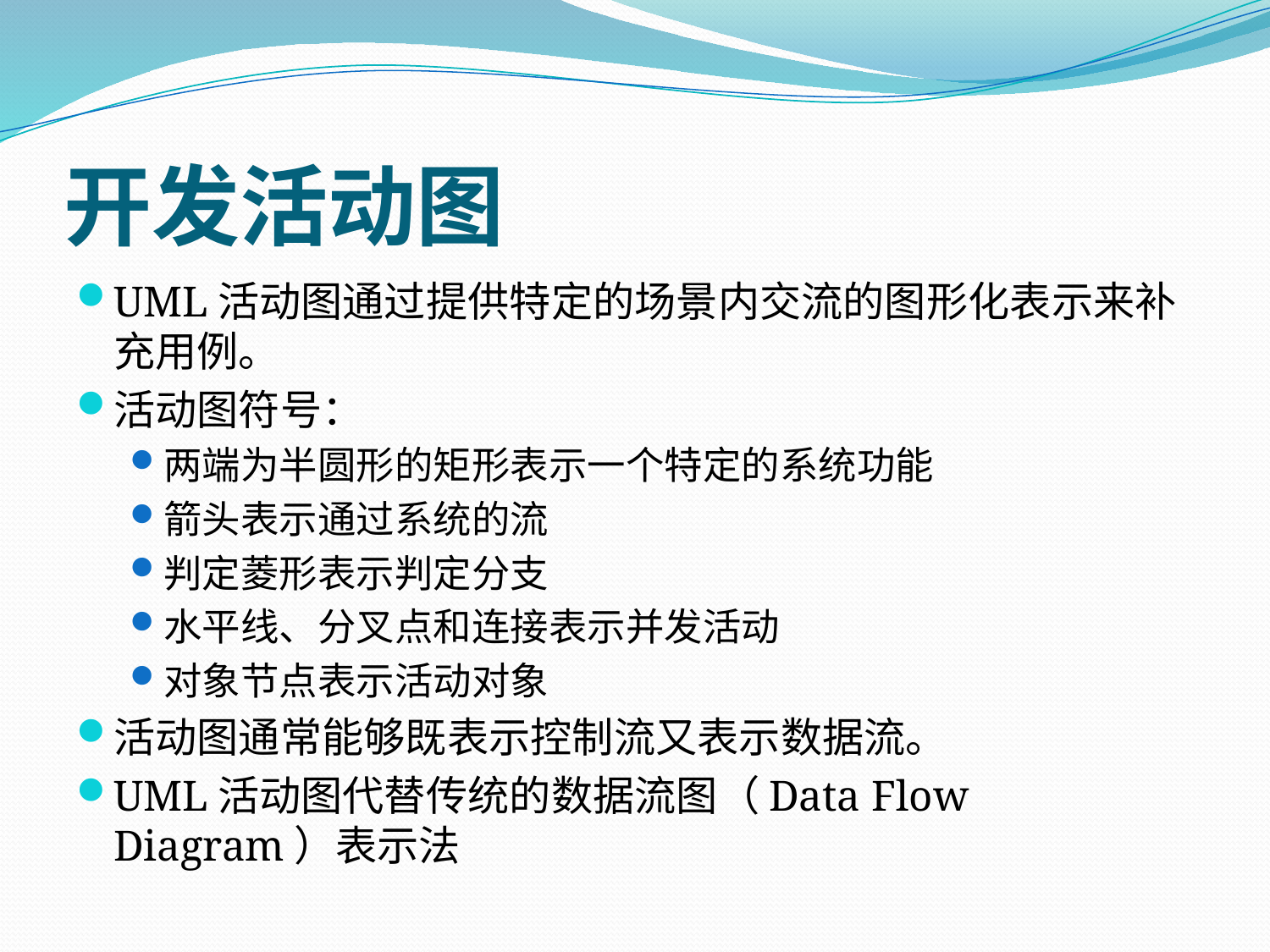

# 开发活动图
UML活动图通过提供特定的场景内交流的图形化表示来补充用例。
活动图符号：
两端为半圆形的矩形表示一个特定的系统功能
箭头表示通过系统的流
判定菱形表示判定分支
水平线、分叉点和连接表示并发活动
对象节点表示活动对象
活动图通常能够既表示控制流又表示数据流。
UML活动图代替传统的数据流图（Data Flow Diagram）表示法